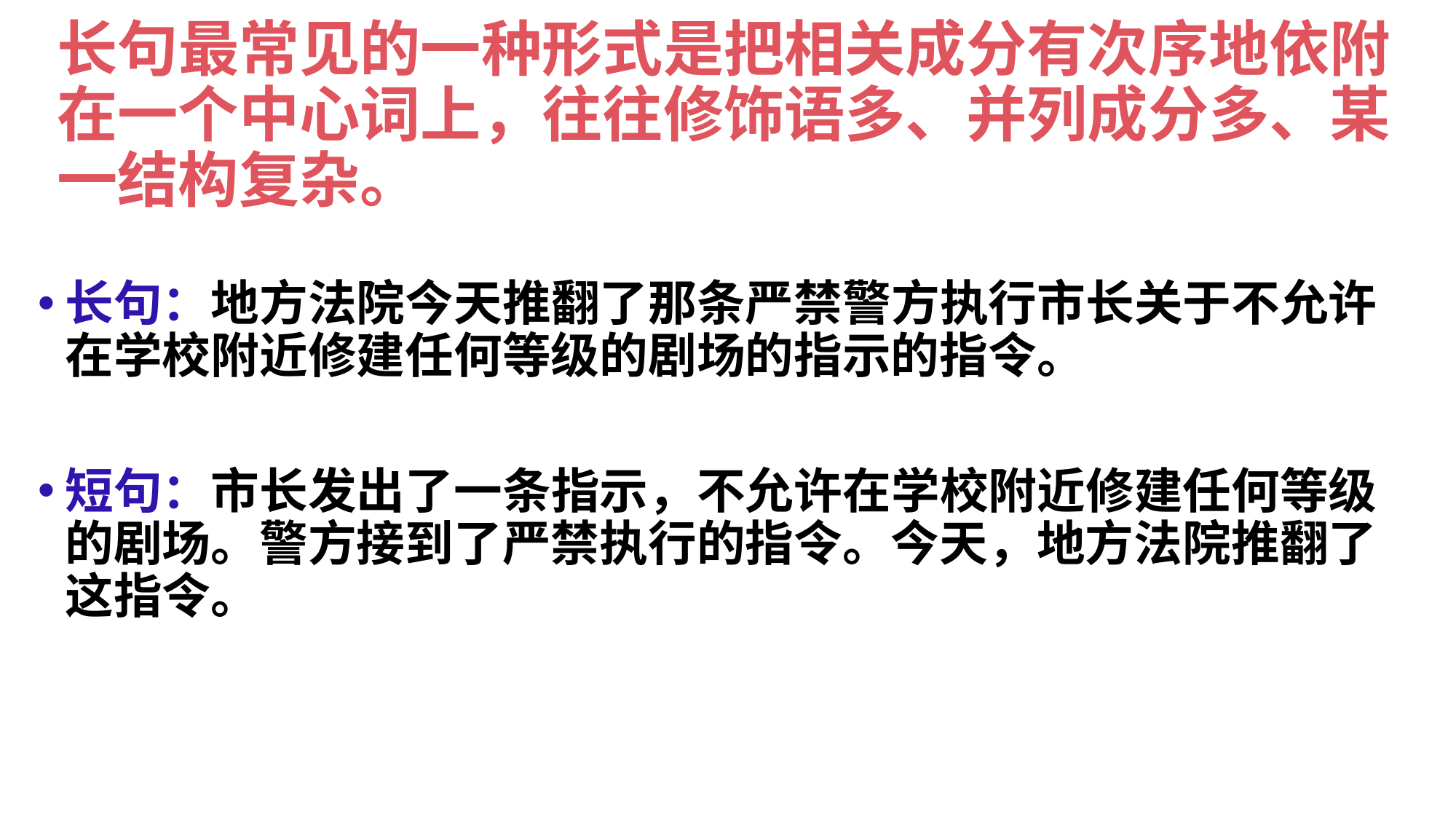

# 长句最常见的一种形式是把相关成分有次序地依附在一个中心词上，往往修饰语多、并列成分多、某一结构复杂。
长句：地方法院今天推翻了那条严禁警方执行市长关于不允许在学校附近修建任何等级的剧场的指示的指令。

短句：市长发出了一条指示，不允许在学校附近修建任何等级的剧场。警方接到了严禁执行的指令。今天，地方法院推翻了这指令。